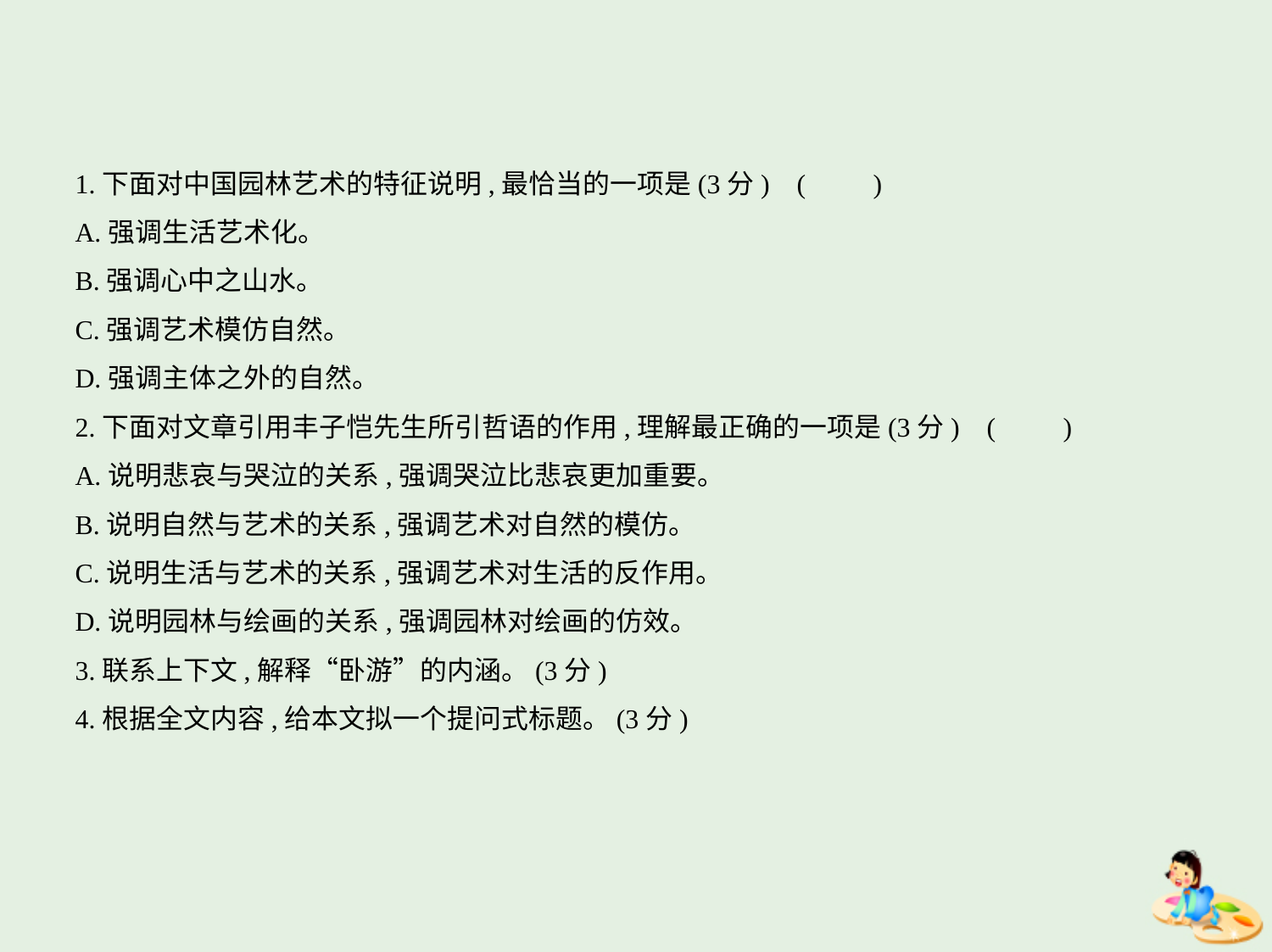

1.下面对中国园林艺术的特征说明,最恰当的一项是(3分) (　　)
A.强调生活艺术化。
B.强调心中之山水。
C.强调艺术模仿自然。
D.强调主体之外的自然。
2.下面对文章引用丰子恺先生所引哲语的作用,理解最正确的一项是(3分) (　　)
A.说明悲哀与哭泣的关系,强调哭泣比悲哀更加重要。
B.说明自然与艺术的关系,强调艺术对自然的模仿。
C.说明生活与艺术的关系,强调艺术对生活的反作用。
D.说明园林与绘画的关系,强调园林对绘画的仿效。
3.联系上下文,解释“卧游”的内涵。(3分)
4.根据全文内容,给本文拟一个提问式标题。(3分)